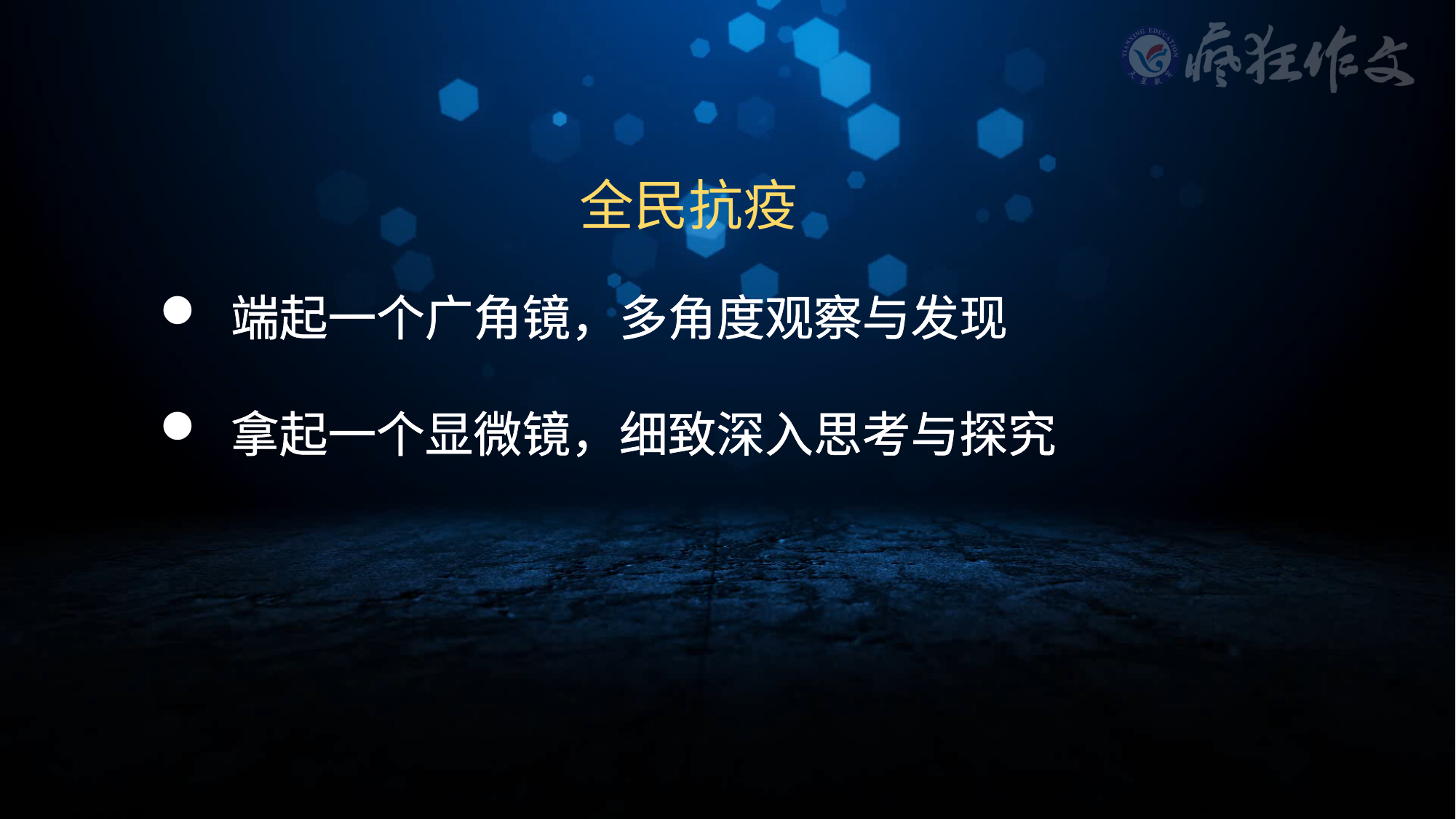

全民抗疫

 端起一个广角镜，多角度观察与发现

 拿起一个显微镜，细致深入思考与探究